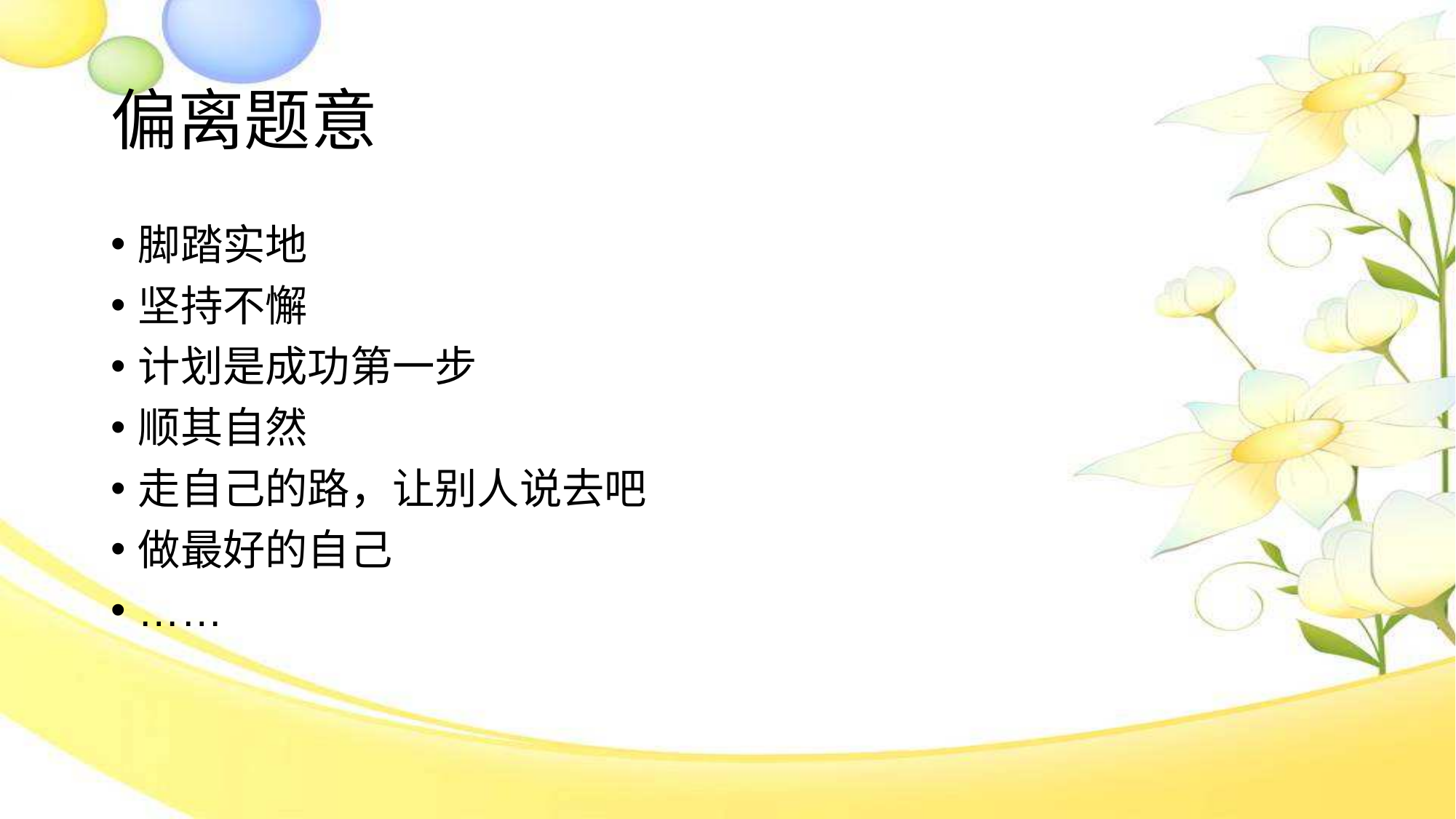

# 偏离题意
脚踏实地
坚持不懈
计划是成功第一步
顺其自然
走自己的路，让别人说去吧
做最好的自己
……